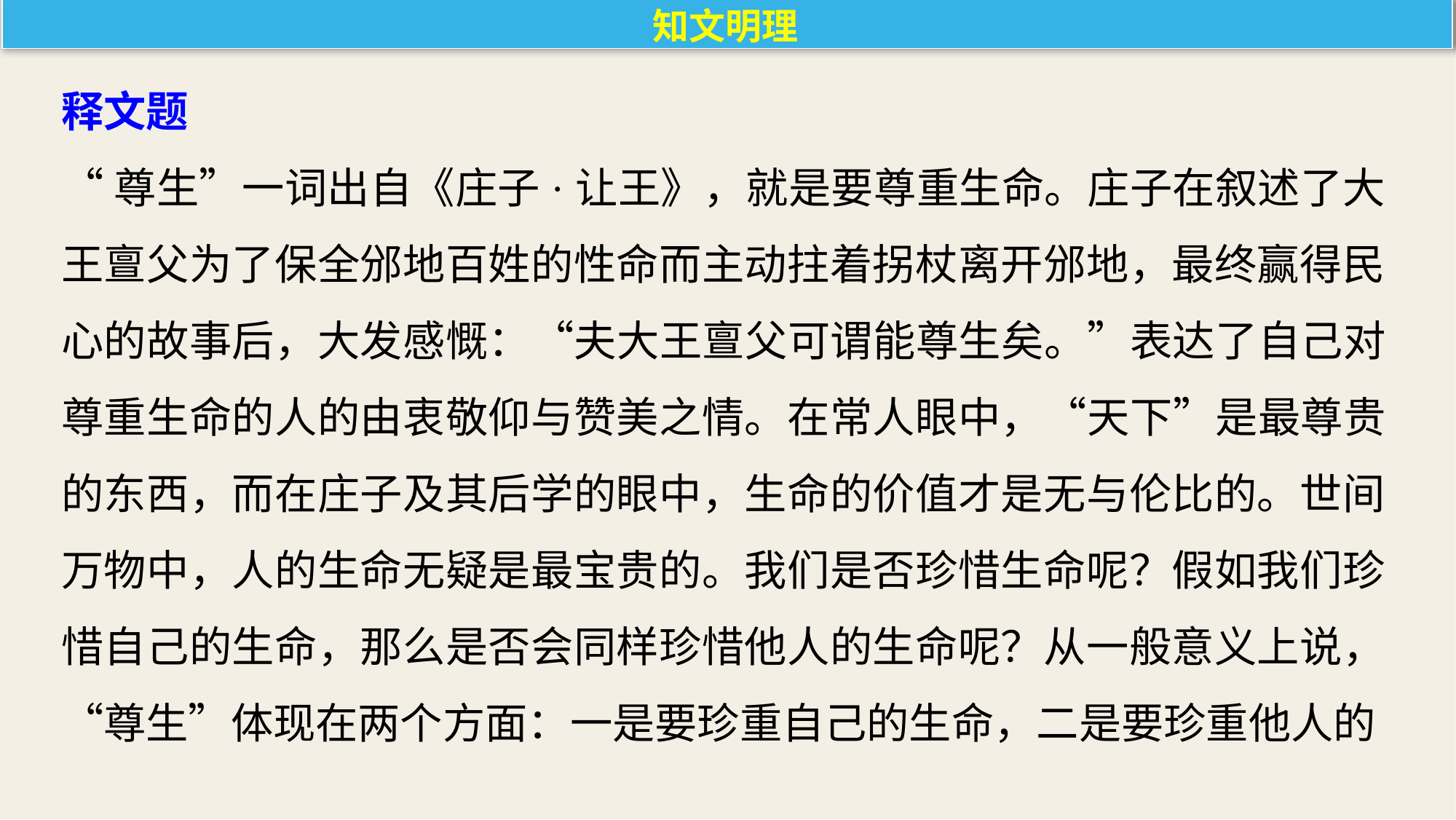

知文明理
释文题
“尊生”一词出自《庄子·让王》，就是要尊重生命。庄子在叙述了大王亶父为了保全邠地百姓的性命而主动拄着拐杖离开邠地，最终赢得民心的故事后，大发感慨：“夫大王亶父可谓能尊生矣。”表达了自己对尊重生命的人的由衷敬仰与赞美之情。在常人眼中，“天下”是最尊贵的东西，而在庄子及其后学的眼中，生命的价值才是无与伦比的。世间万物中，人的生命无疑是最宝贵的。我们是否珍惜生命呢？假如我们珍惜自己的生命，那么是否会同样珍惜他人的生命呢？从一般意义上说，“尊生”体现在两个方面：一是要珍重自己的生命，二是要珍重他人的